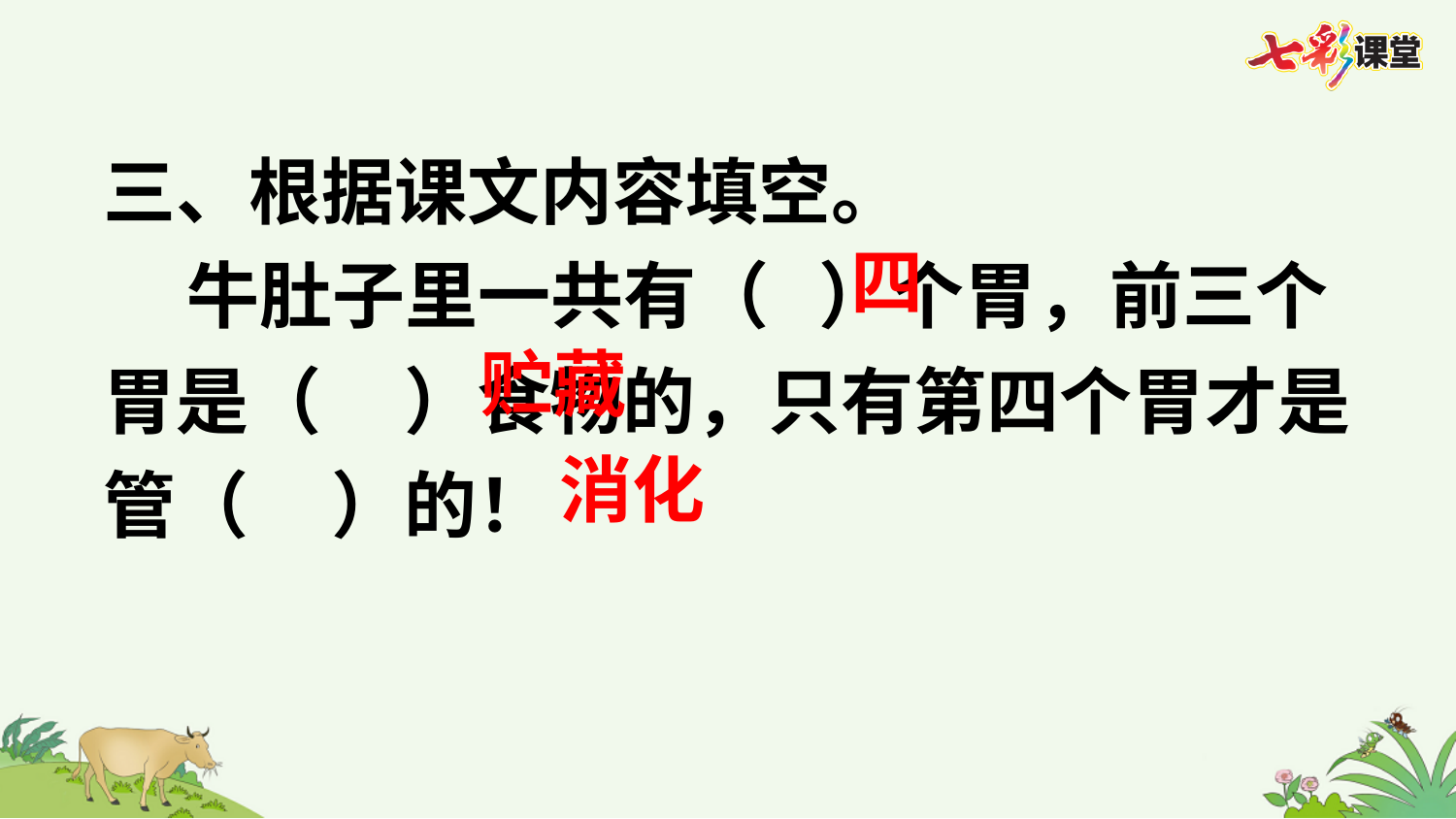

三、根据课文内容填空。
    牛肚子里一共有（   ）个胃，前三个胃是（     ）食物的，只有第四个胃才是管（     ）的！
四
贮藏
消化